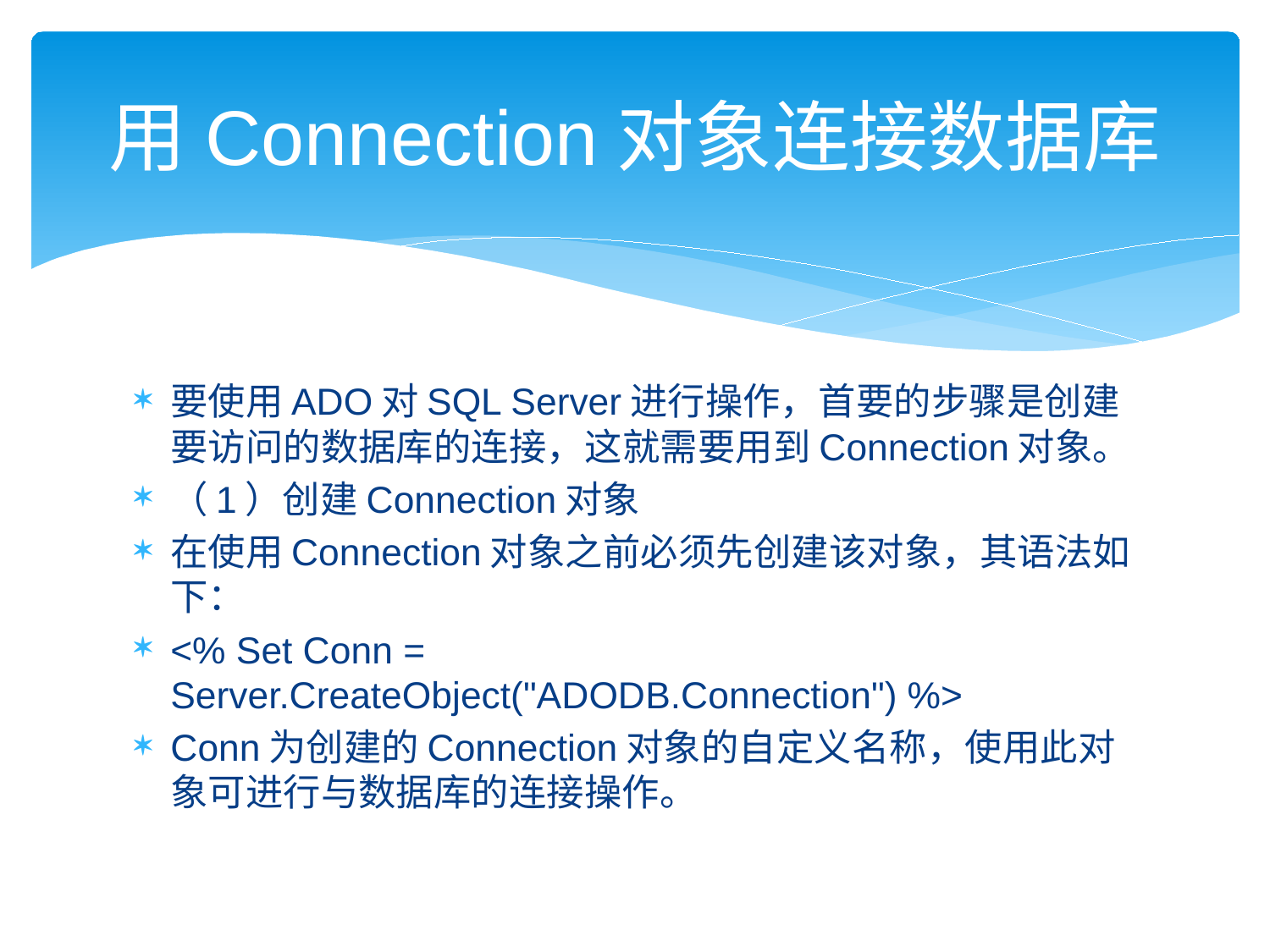

# 用Connection对象连接数据库
要使用ADO对SQL Server进行操作，首要的步骤是创建要访问的数据库的连接，这就需要用到Connection对象。
（1）创建Connection对象
在使用Connection对象之前必须先创建该对象，其语法如下：
<% Set Conn = Server.CreateObject("ADODB.Connection") %>
Conn为创建的Connection对象的自定义名称，使用此对象可进行与数据库的连接操作。